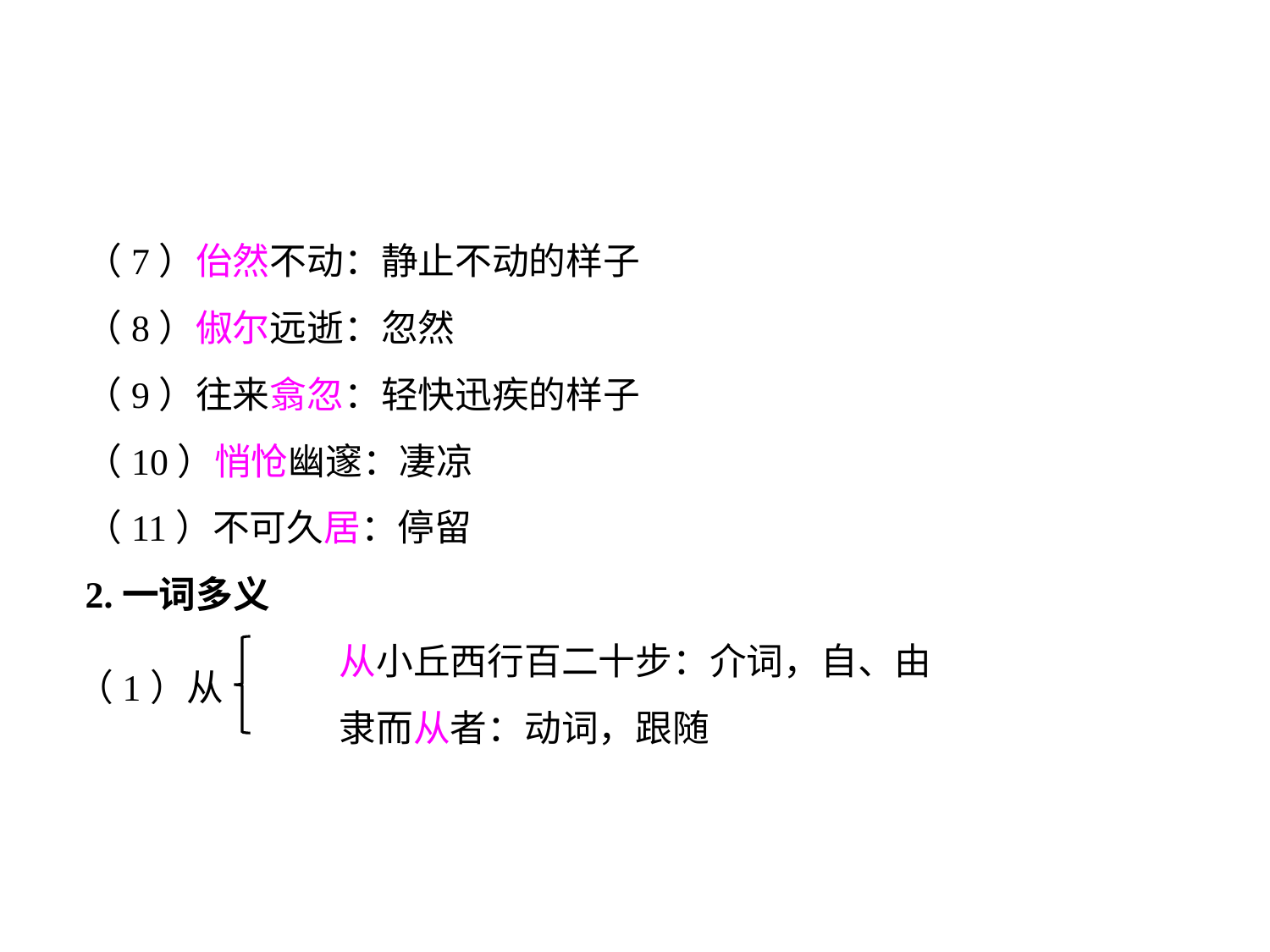

（7）佁然不动：静止不动的样子
（8）俶尔远逝：忽然
（9）往来翕忽：轻快迅疾的样子
（10）悄怆幽邃：凄凉
（11）不可久居：停留
2.一词多义
		从小丘西行百二十步：介词，自、由
		隶而从者：动词，跟随

（1）从